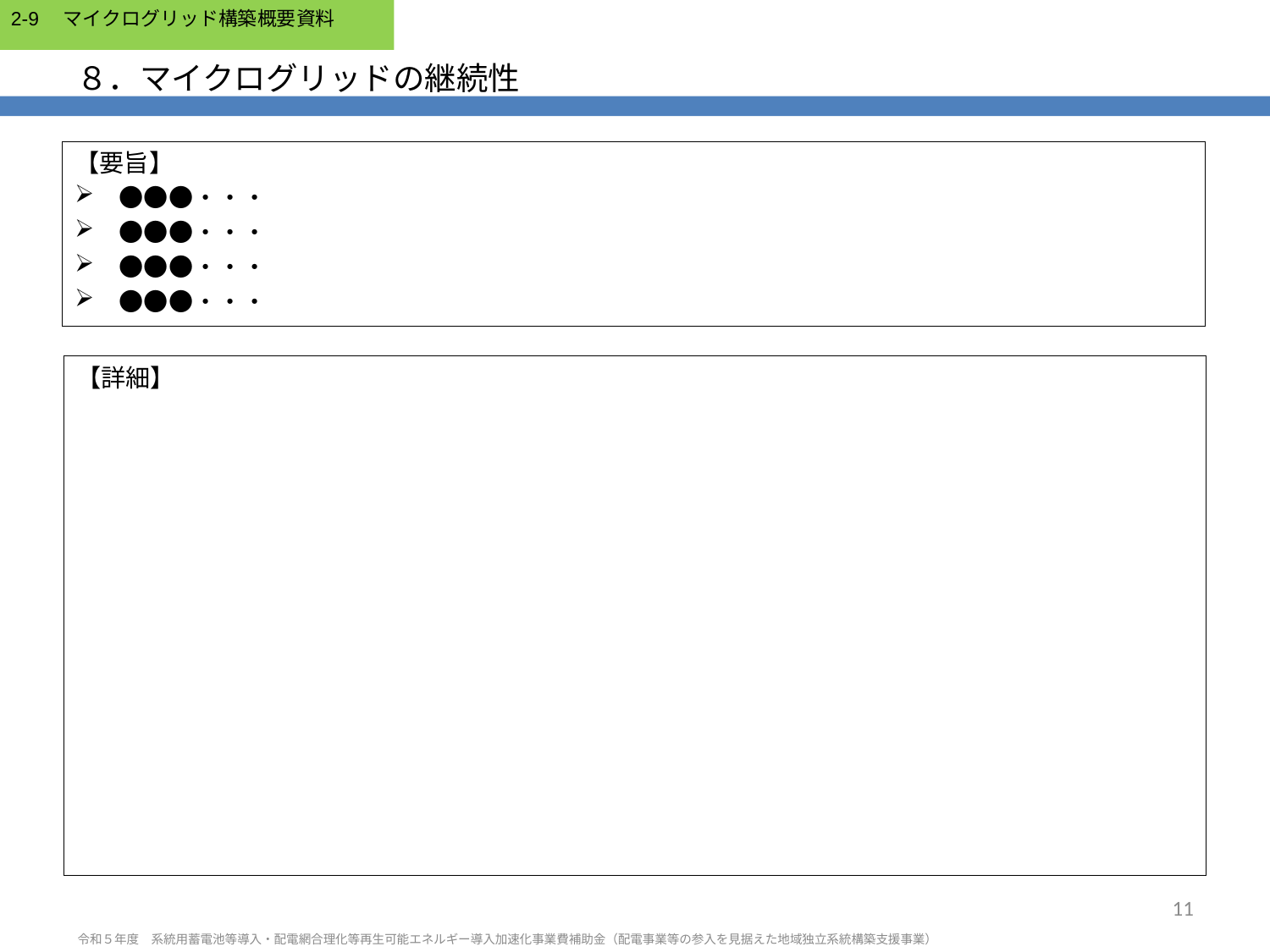

# ８．マイクログリッドの継続性
【要旨】
　●●●・・・
　●●●・・・
　●●●・・・
　●●●・・・
【詳細】

11